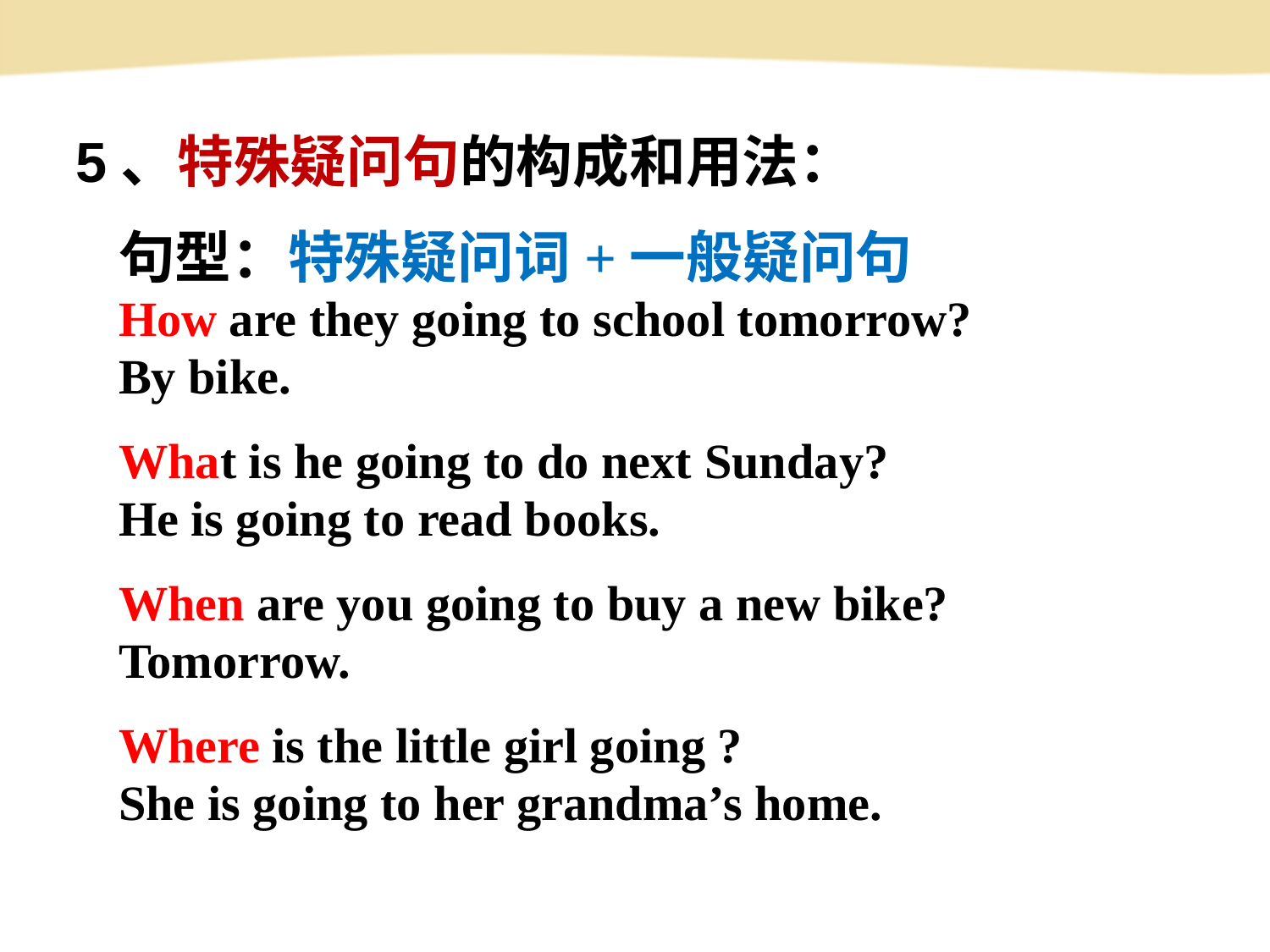

# 5、特殊疑问句的构成和用法：
句型：特殊疑问词+一般疑问句
How are they going to school tomorrow?
By bike.

What is he going to do next Sunday?
He is going to read books.

When are you going to buy a new bike?
Tomorrow.

Where is the little girl going ?
She is going to her grandma’s home.